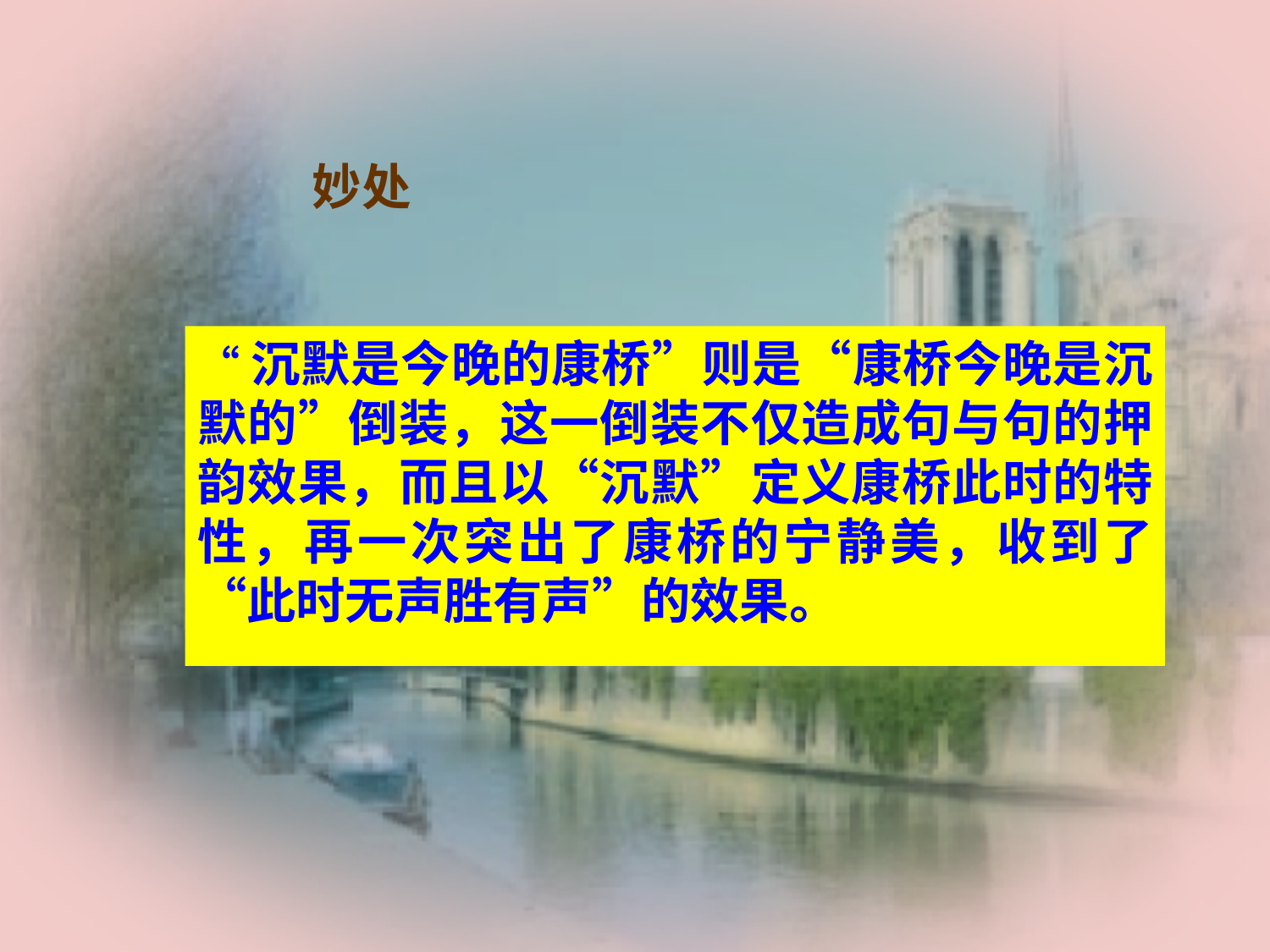

妙处
“沉默是今晚的康桥”则是“康桥今晚是沉默的”倒装，这一倒装不仅造成句与句的押韵效果，而且以“沉默”定义康桥此时的特性，再一次突出了康桥的宁静美，收到了“此时无声胜有声”的效果。